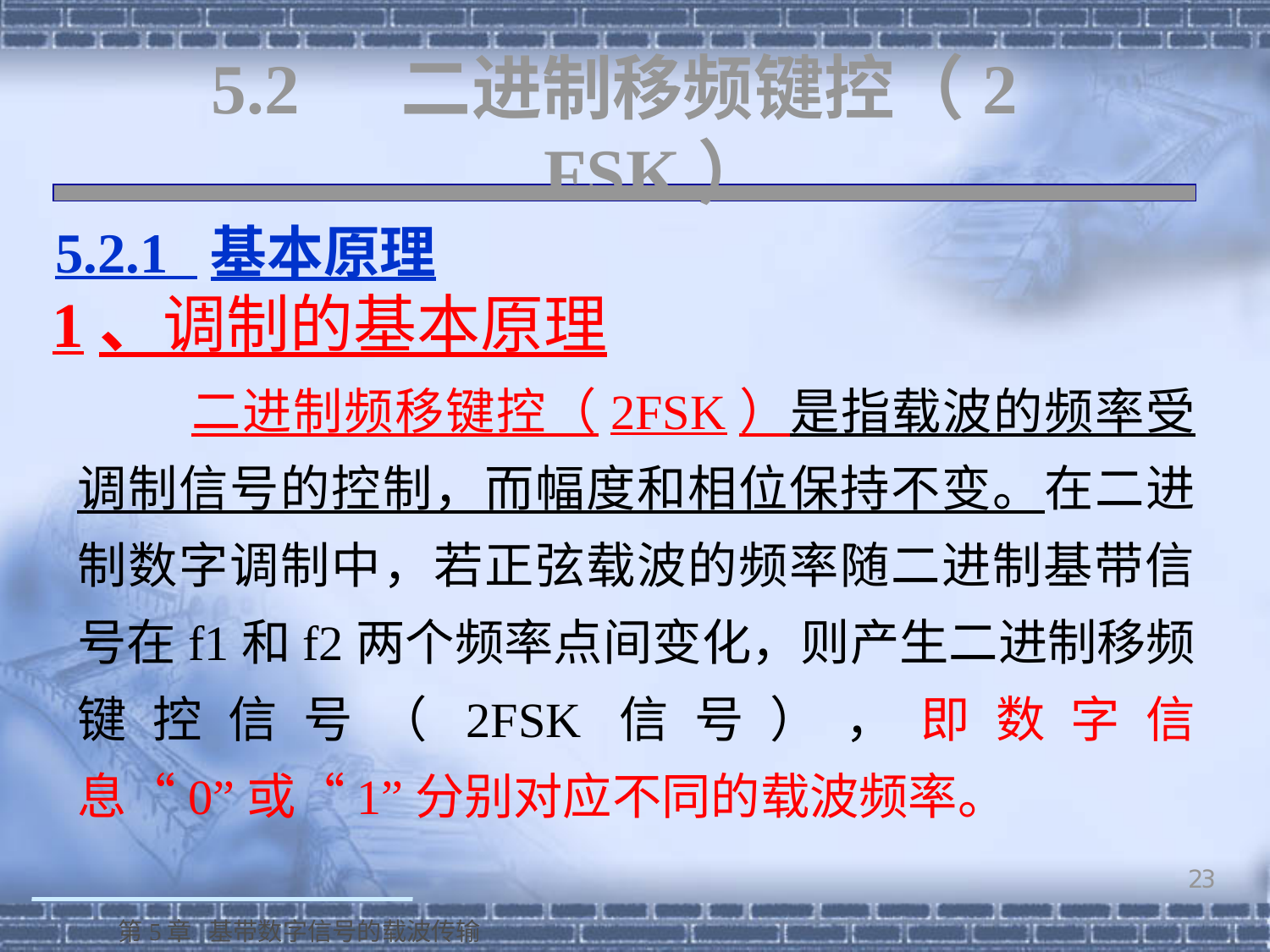

# 5.2  二进制移频键控（2	FSK）
   5.2.1  基本原理

1、调制的基本原理
        二进制频移键控（2FSK）是指载波的频率受调制信号的控制，而幅度和相位保持不变。在二进制数字调制中，若正弦载波的频率随二进制基带信号在f1和f2两个频率点间变化，则产生二进制移频键控信号（2FSK信号），即数字信息“0”或“1”分别对应不同的载波频率。
23